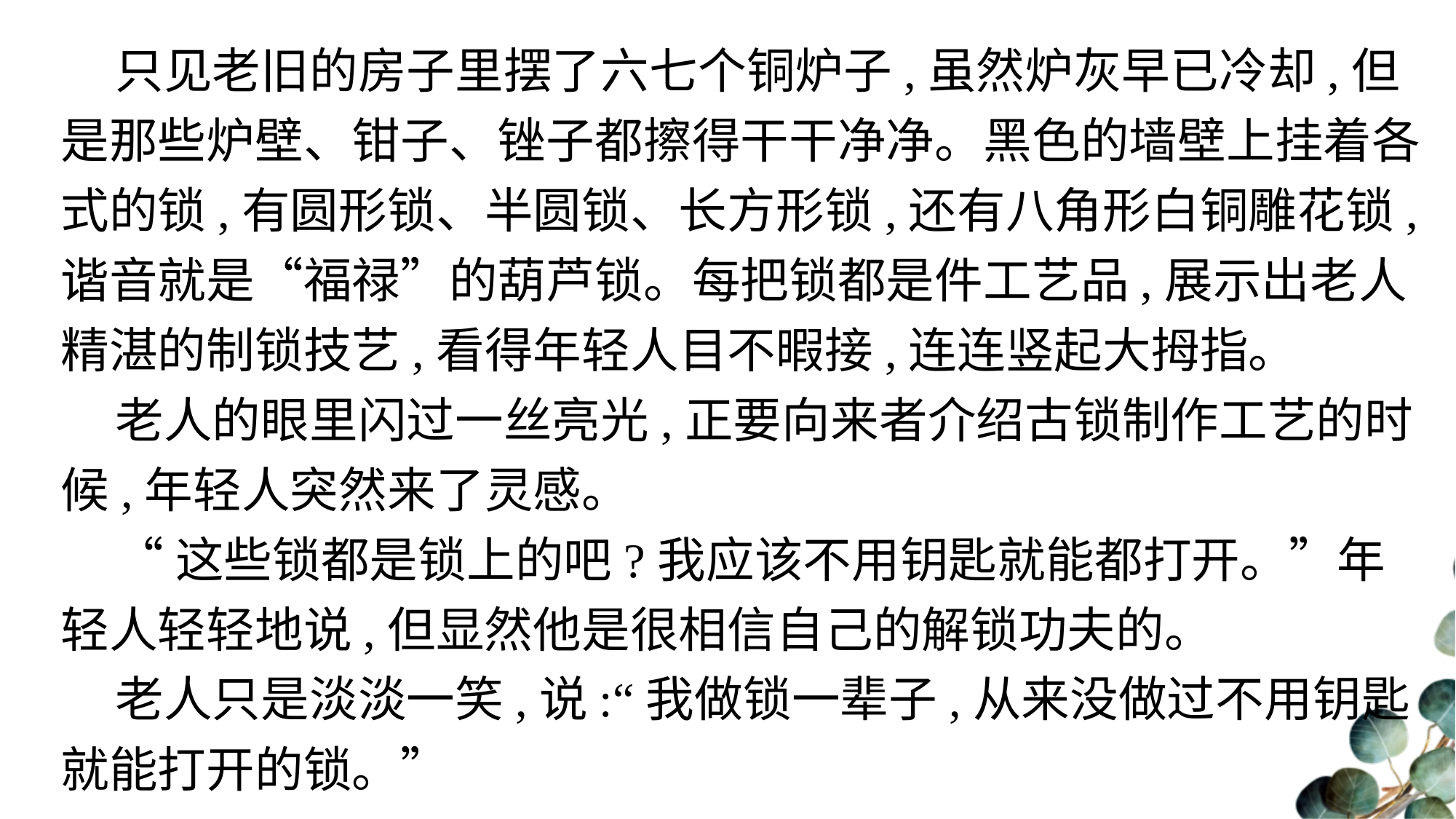

只见老旧的房子里摆了六七个铜炉子,虽然炉灰早已冷却,但是那些炉壁、钳子、锉子都擦得干干净净。黑色的墙壁上挂着各式的锁,有圆形锁、半圆锁、长方形锁,还有八角形白铜雕花锁,谐音就是“福禄”的葫芦锁。每把锁都是件工艺品,展示出老人精湛的制锁技艺,看得年轻人目不暇接,连连竖起大拇指。
老人的眼里闪过一丝亮光,正要向来者介绍古锁制作工艺的时候,年轻人突然来了灵感。
“这些锁都是锁上的吧?我应该不用钥匙就能都打开。”年轻人轻轻地说,但显然他是很相信自己的解锁功夫的。
老人只是淡淡一笑,说:“我做锁一辈子,从来没做过不用钥匙就能打开的锁。”